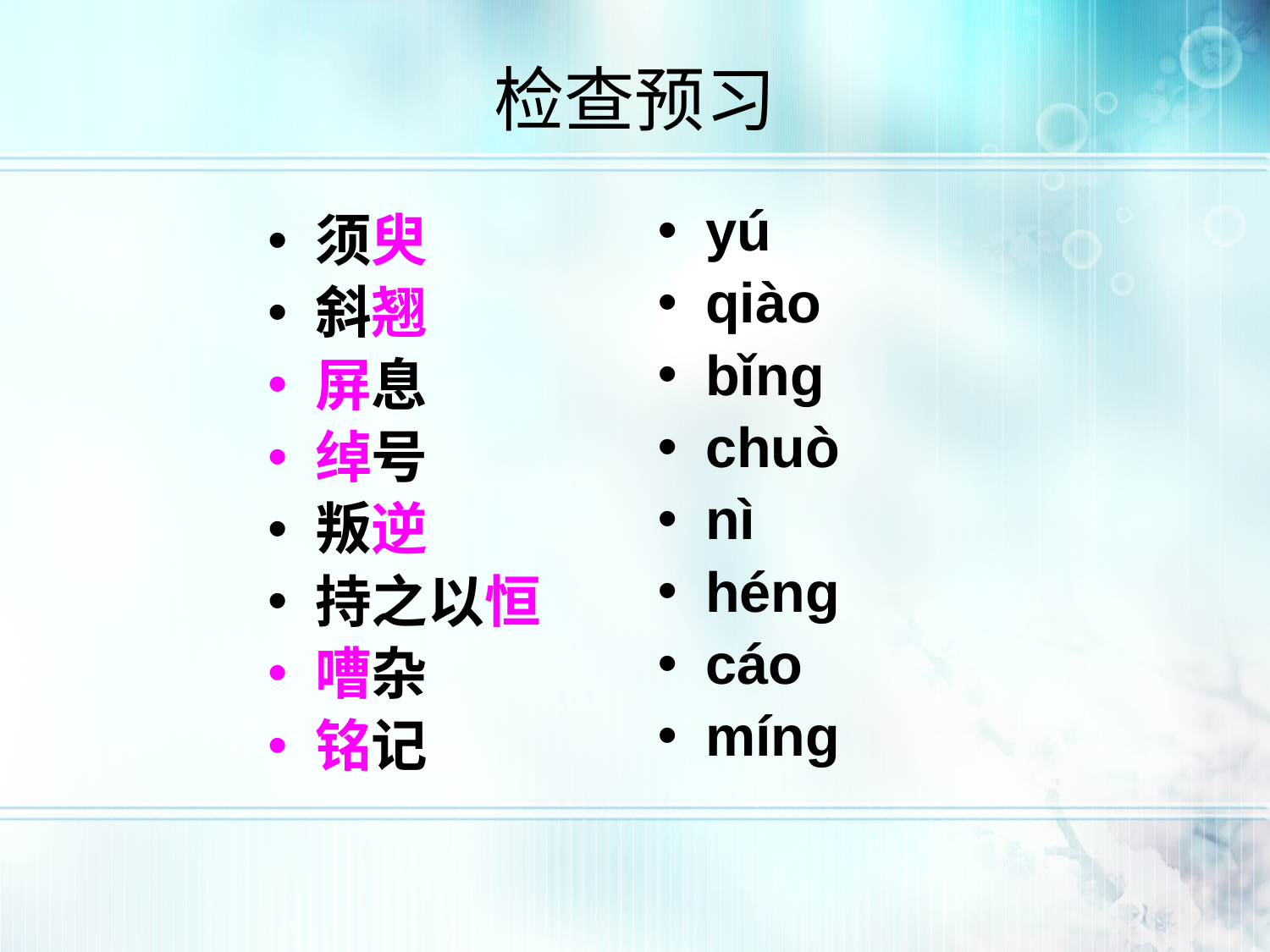

检查预习
yú
qiào
bǐng
chuò
nì
héng
cáo
míng
须臾
斜翘
屏息
绰号
叛逆
持之以恒
嘈杂
铭记